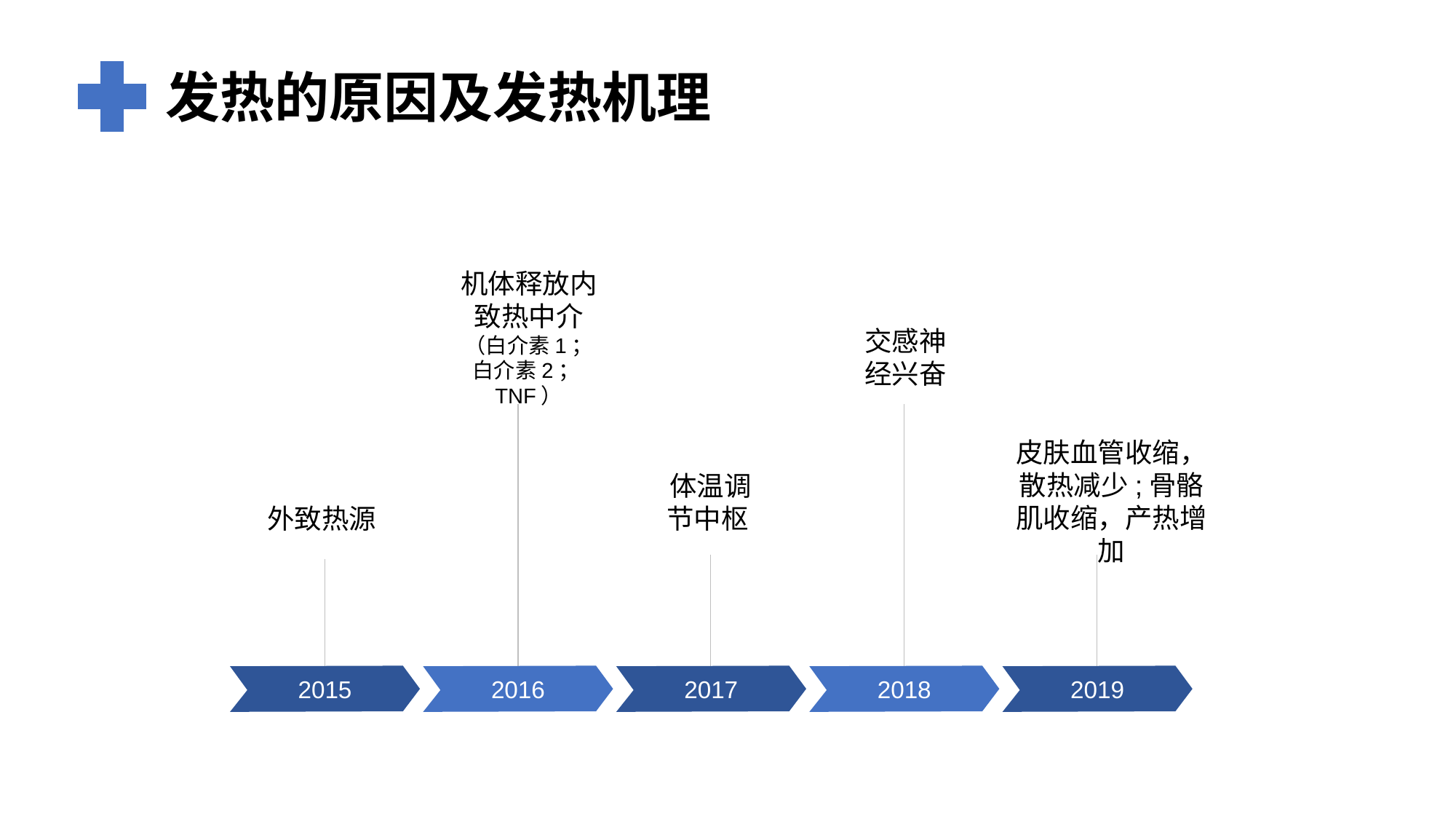

发热的原因及发热机理

机体释放内致热中介
（白介素1；白介素2；TNF）
交感神经兴奋

皮肤血管收缩，散热减少;骨骼肌收缩，产热增加
体温调节中枢
外致热源

2019
2015
2016
2017
2018